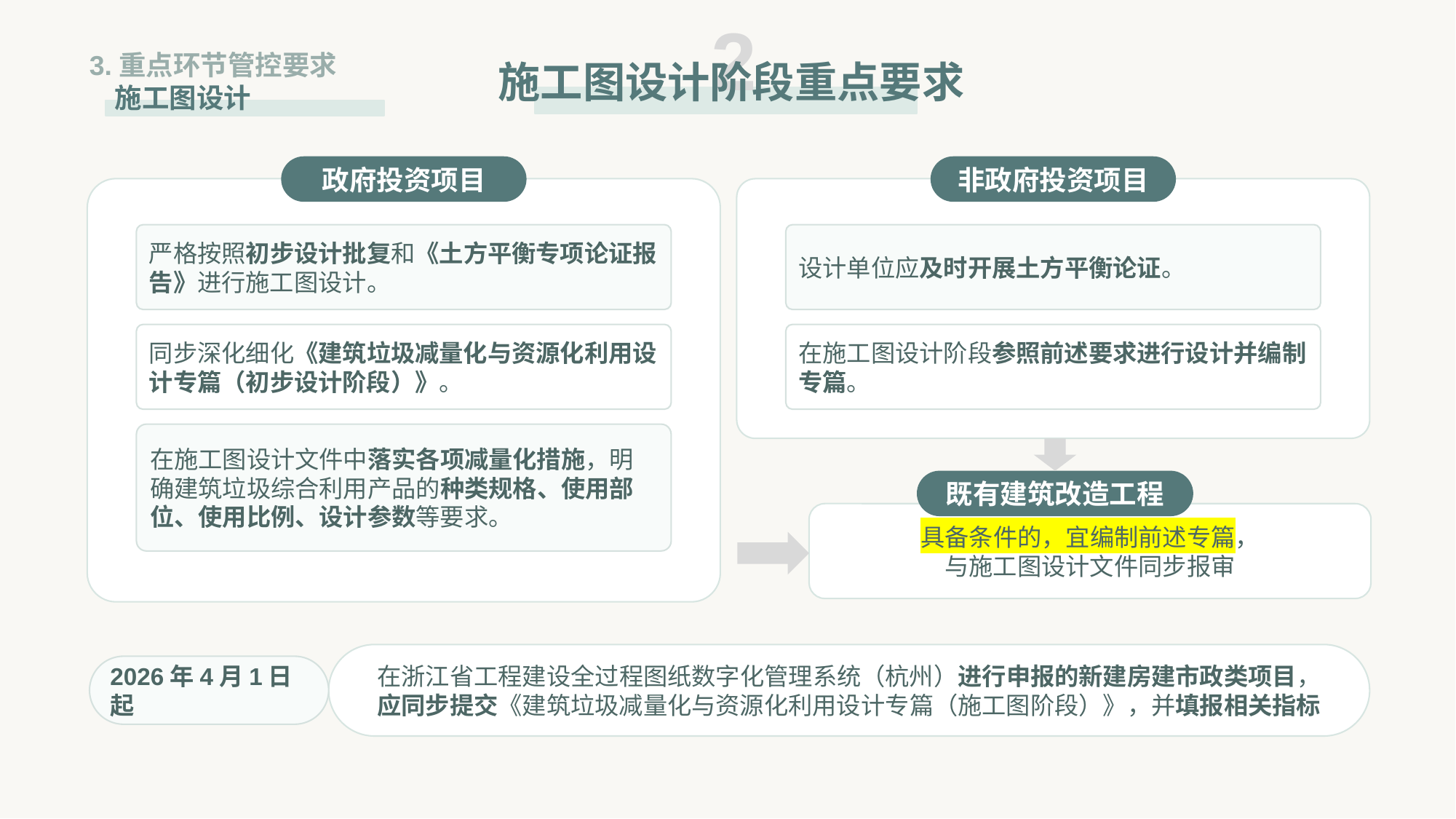

2

施工图设计阶段重点要求
3.重点环节管控要求
   施工图设计

政府投资项目
非政府投资项目

严格按照初步设计批复和《土方平衡专项论证报告》进行施工图设计。
设计单位应及时开展土方平衡论证。
同步深化细化《建筑垃圾减量化与资源化利用设计专篇（初步设计阶段）》。
在施工图设计阶段参照前述要求进行设计并编制专篇。
在施工图设计文件中落实各项减量化措施，明确建筑垃圾综合利用产品的种类规格、使用部位、使用比例、设计参数等要求。

既有建筑改造工程
具备条件的，宜编制前述专篇，
与施工图设计文件同步报审

在浙江省工程建设全过程图纸数字化管理系统（杭州）进行申报的新建房建市政类项目，
应同步提交《建筑垃圾减量化与资源化利用设计专篇（施工图阶段）》，并填报相关指标
2026年4月1日起